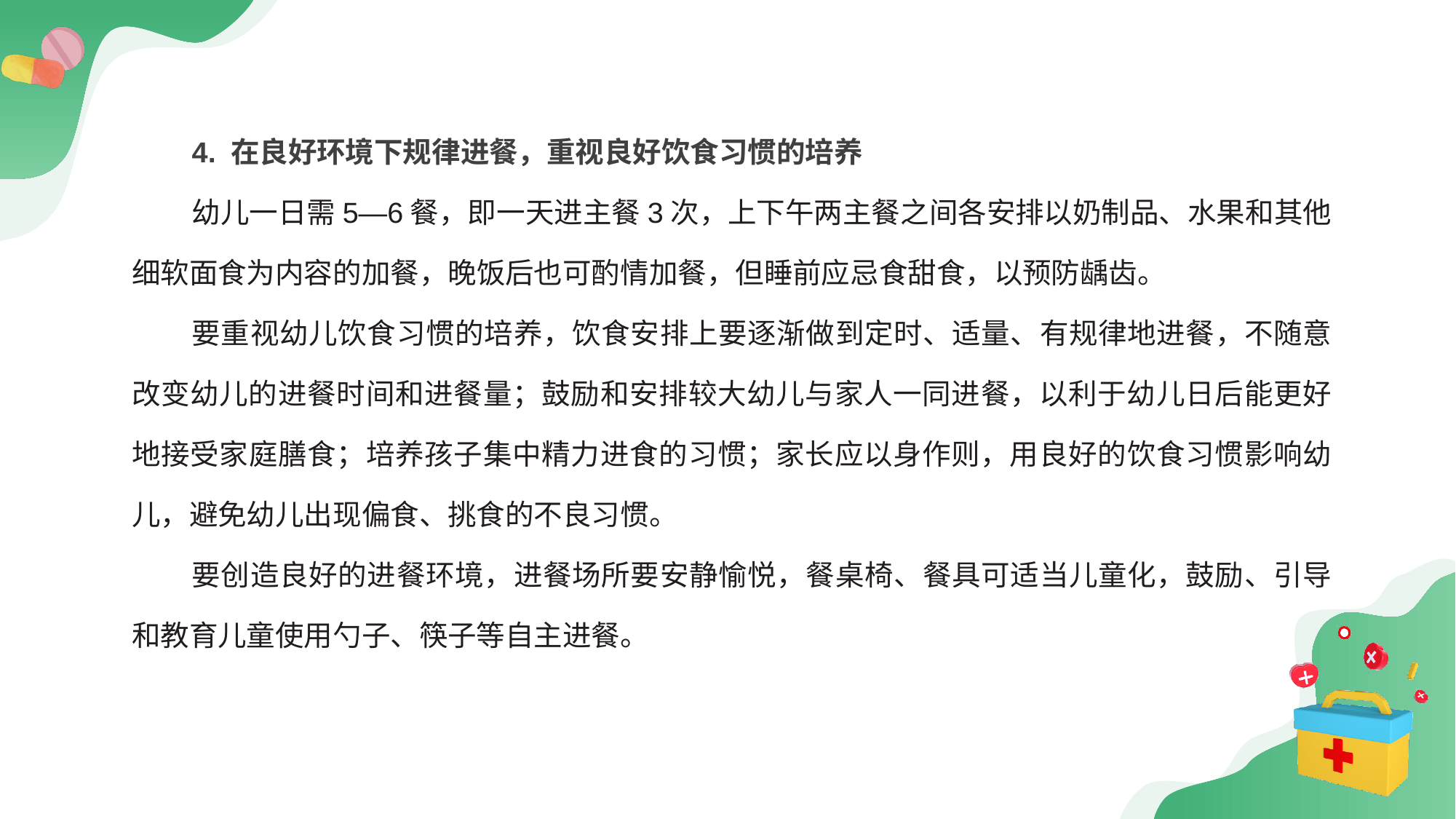

4. 在良好环境下规律进餐，重视良好饮食习惯的培养
幼儿一日需5—6餐，即一天进主餐3次，上下午两主餐之间各安排以奶制品、水果和其他细软面食为内容的加餐，晚饭后也可酌情加餐，但睡前应忌食甜食，以预防龋齿。
要重视幼儿饮食习惯的培养，饮食安排上要逐渐做到定时、适量、有规律地进餐，不随意改变幼儿的进餐时间和进餐量；鼓励和安排较大幼儿与家人一同进餐，以利于幼儿日后能更好地接受家庭膳食；培养孩子集中精力进食的习惯；家长应以身作则，用良好的饮食习惯影响幼儿，避免幼儿出现偏食、挑食的不良习惯。
要创造良好的进餐环境，进餐场所要安静愉悦，餐桌椅、餐具可适当儿童化，鼓励、引导和教育儿童使用勺子、筷子等自主进餐。